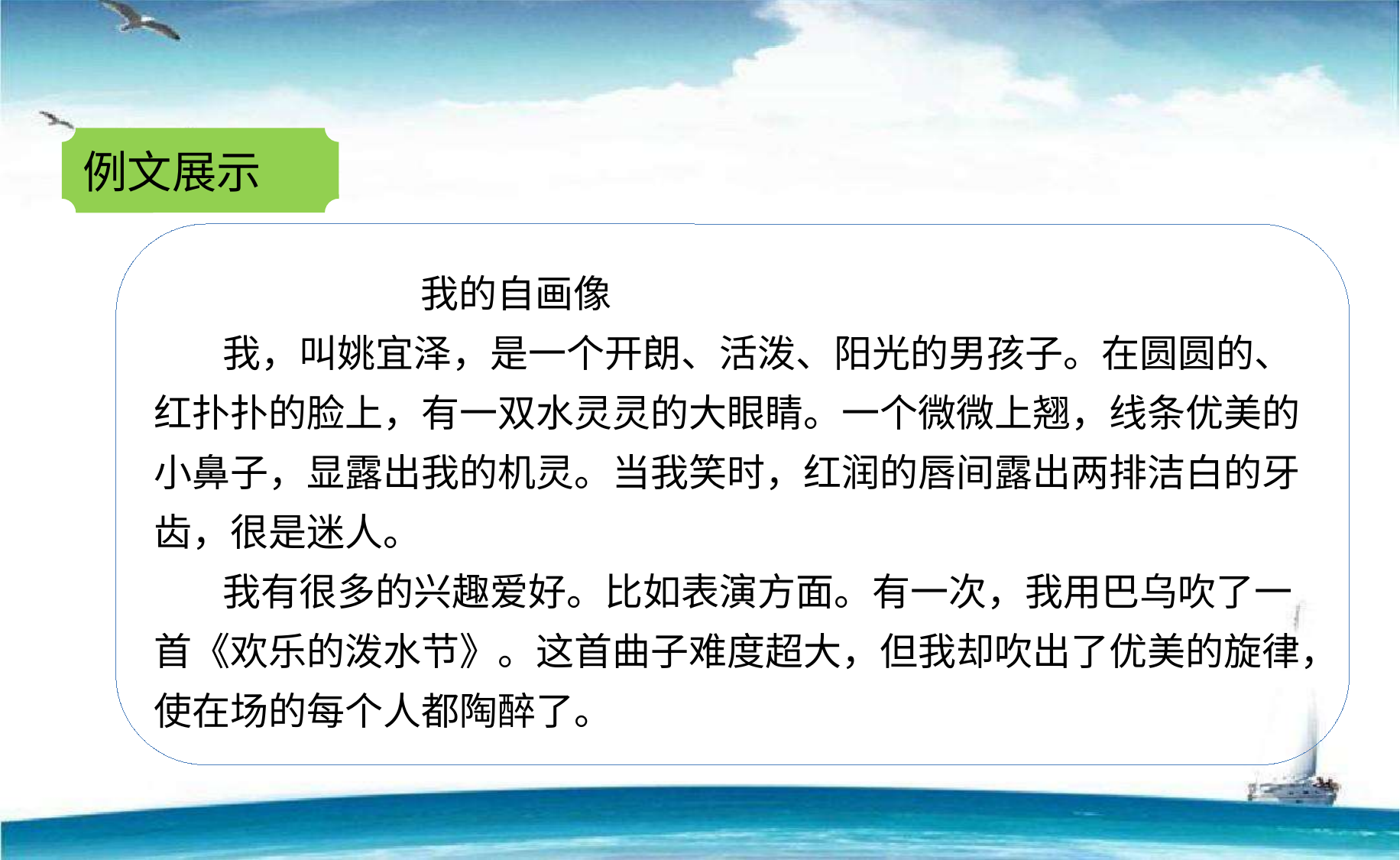

例文展示

                              我的自画像
       我，叫姚宜泽，是一个开朗、活泼、阳光的男孩子。在圆圆的、红扑扑的脸上，有一双水灵灵的大眼睛。一个微微上翘，线条优美的小鼻子，显露出我的机灵。当我笑时，红润的唇间露出两排洁白的牙齿，很是迷人。
       我有很多的兴趣爱好。比如表演方面。有一次，我用巴乌吹了一首《欢乐的泼水节》。这首曲子难度超大，但我却吹出了优美的旋律，使在场的每个人都陶醉了。